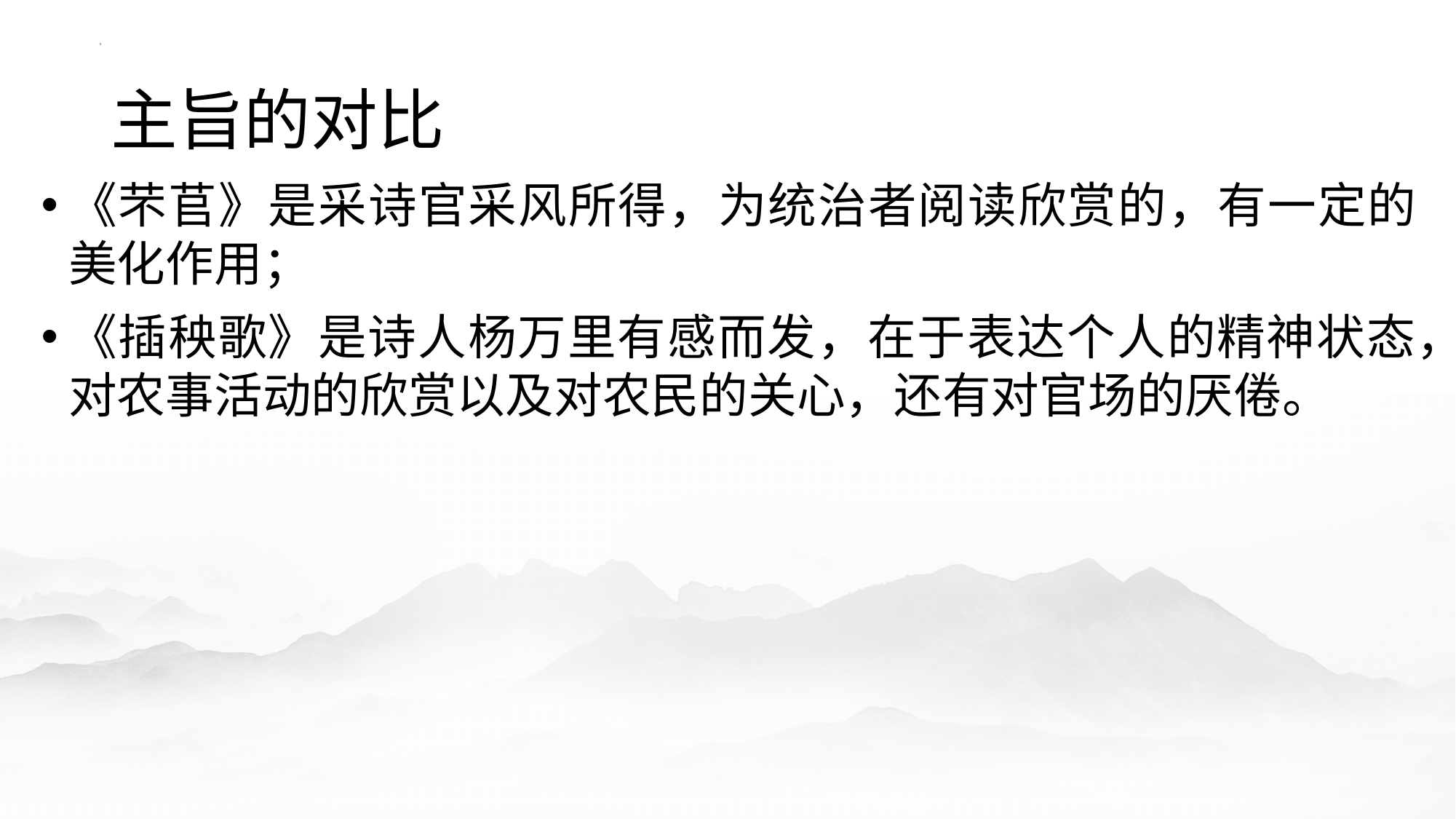

# 主旨的对比
《芣苢》是采诗官采风所得，为统治者阅读欣赏的，有一定的美化作用；
《插秧歌》是诗人杨万里有感而发，在于表达个人的精神状态，对农事活动的欣赏以及对农民的关心，还有对官场的厌倦。